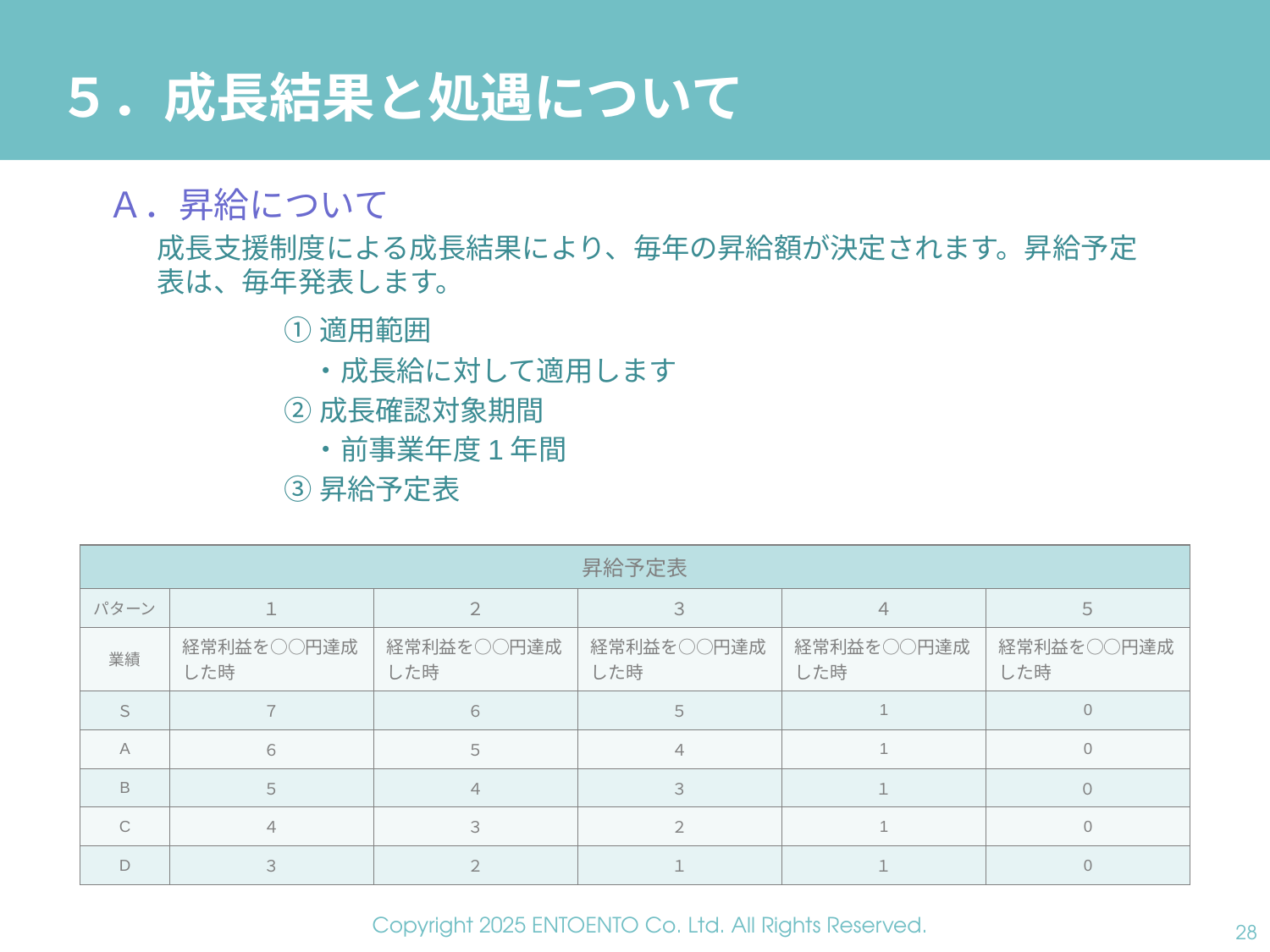

# ５．成長結果と処遇について
Ａ．昇給について
成長支援制度による成長結果により、毎年の昇給額が決定されます。昇給予定表は、毎年発表します。
	①適用範囲
	　・成長給に対して適用します
	②成長確認対象期間
	　・前事業年度1年間
	③昇給予定表

| 昇給予定表 |  |  |  |  |  |
| --- | --- | --- | --- | --- | --- |
| パターン | １ | ２ | ３ | ４ | ５ |
| 業績 | 経常利益を○○円達成した時 | 経常利益を○○円達成した時 | 経常利益を○○円達成した時 | 経常利益を○○円達成した時 | 経常利益を○○円達成した時 |
| Ｓ | ７ | ６ | ５ | 1 | 0 |
| A | ６ | ５ | ４ | 1 | 0 |
| B | ５ | ４ | ３ | １ | ０ |
| C | ４ | ３ | ２ | 1 | 0 |
| D | ３ | ２ | １ | １ | 0 |
Copyright 2025 ENTOENTO Co. Ltd. All Rights Reserved.
28